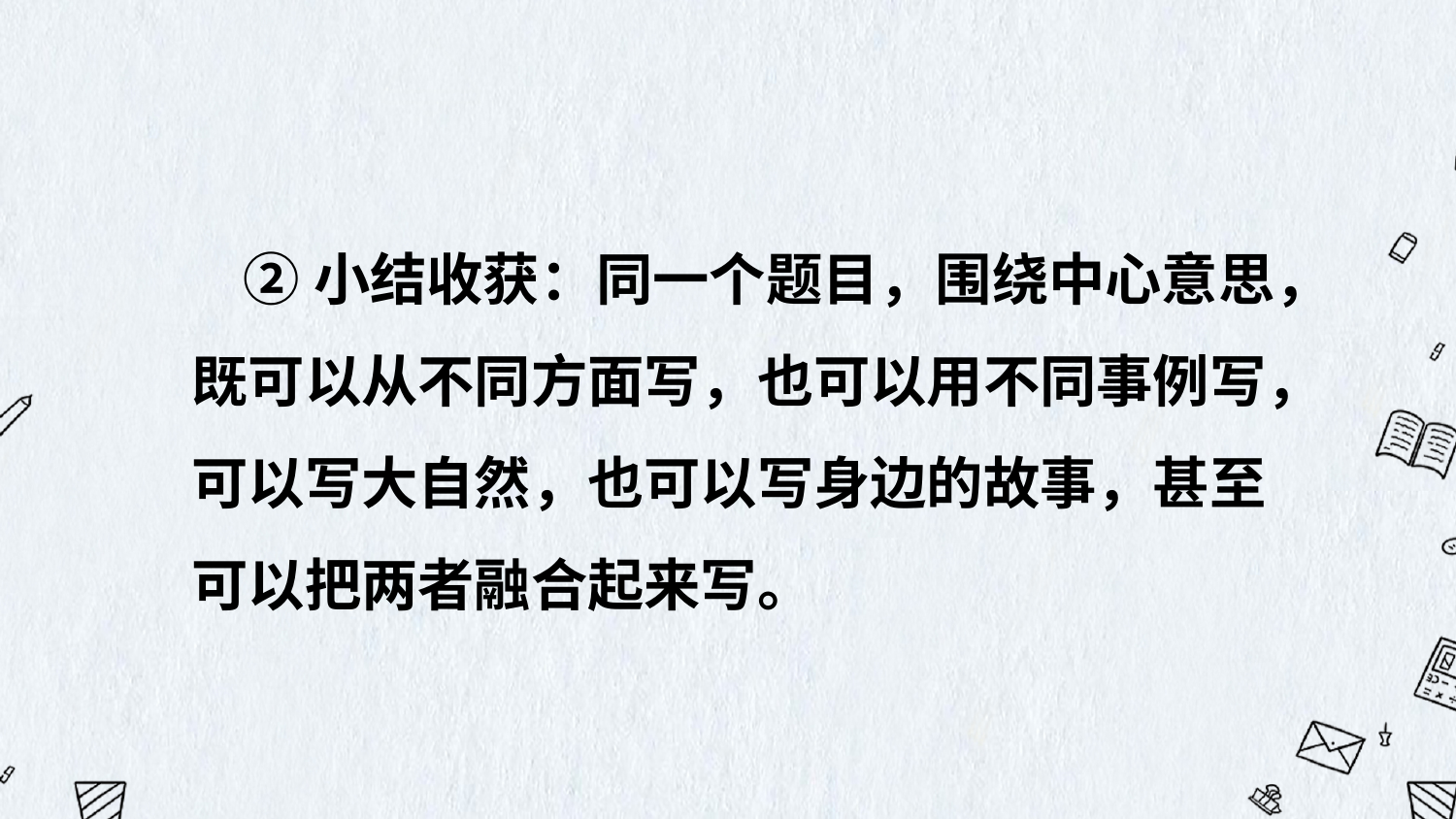

②小结收获：同一个题目，围绕中心意思，既可以从不同方面写，也可以用不同事例写，可以写大自然，也可以写身边的故事，甚至可以把两者融合起来写。